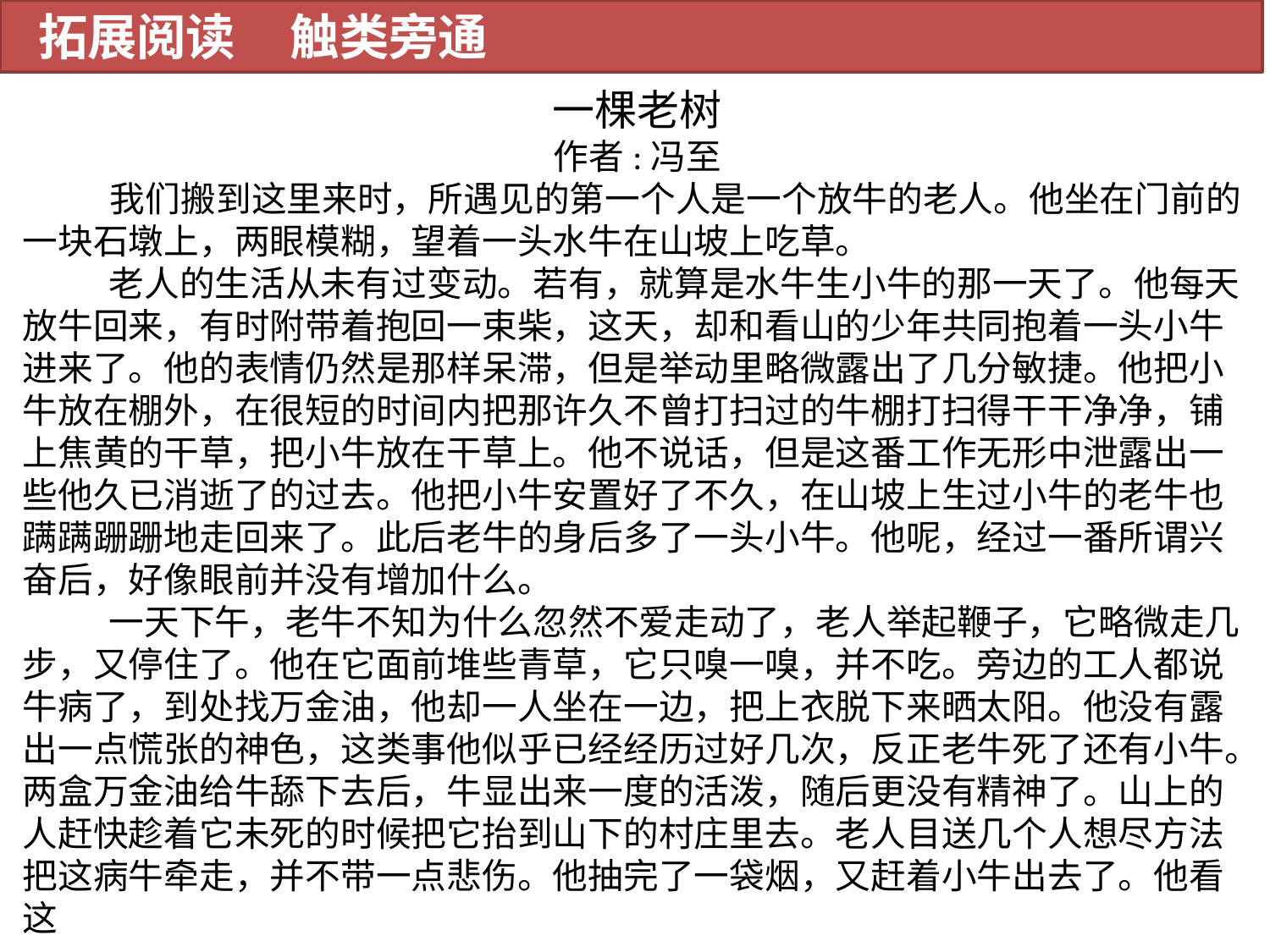

拓展阅读    触类旁通
一棵老树
作者:冯至
         我们搬到这里来时，所遇见的第一个人是一个放牛的老人。他坐在门前的一块石墩上，两眼模糊，望着一头水牛在山坡上吃草。
        老人的生活从未有过变动。若有，就算是水牛生小牛的那一天了。他每天放牛回来，有时附带着抱回一束柴，这天，却和看山的少年共同抱着一头小牛进来了。他的表情仍然是那样呆滞，但是举动里略微露出了几分敏捷。他把小牛放在棚外，在很短的时间内把那许久不曾打扫过的牛棚打扫得干干净净，铺上焦黄的干草，把小牛放在干草上。他不说话，但是这番工作无形中泄露出一些他久已消逝了的过去。他把小牛安置好了不久，在山坡上生过小牛的老牛也蹒蹒跚跚地走回来了。此后老牛的身后多了一头小牛。他呢，经过一番所谓兴奋后，好像眼前并没有增加什么。
        一天下午，老牛不知为什么忽然不爱走动了，老人举起鞭子，它略微走几步，又停住了。他在它面前堆些青草，它只嗅一嗅，并不吃。旁边的工人都说牛病了，到处找万金油，他却一人坐在一边，把上衣脱下来晒太阳。他没有露出一点慌张的神色，这类事他似乎已经经历过好几次，反正老牛死了还有小牛。两盒万金油给牛舔下去后，牛显出来一度的活泼，随后更没有精神了。山上的人赶快趁着它未死的时候把它抬到山下的村庄里去。老人目送几个人想尽方法把这病牛牵走，并不带一点悲伤。他抽完了一袋烟，又赶着小牛出去了。他看这